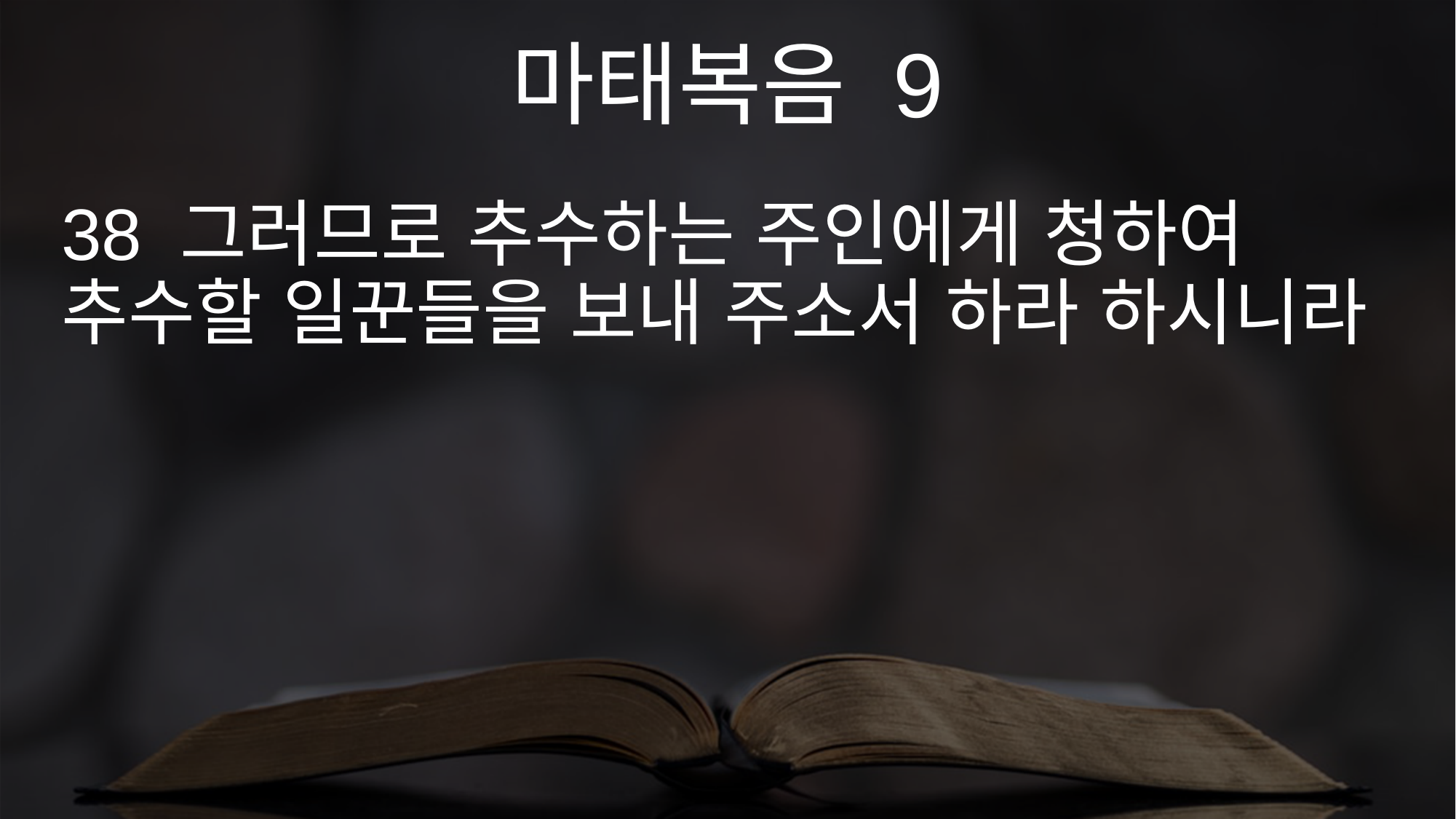

마태복음 9
38 그러므로 추수하는 주인에게 청하여 추수할 일꾼들을 보내 주소서 하라 하시니라